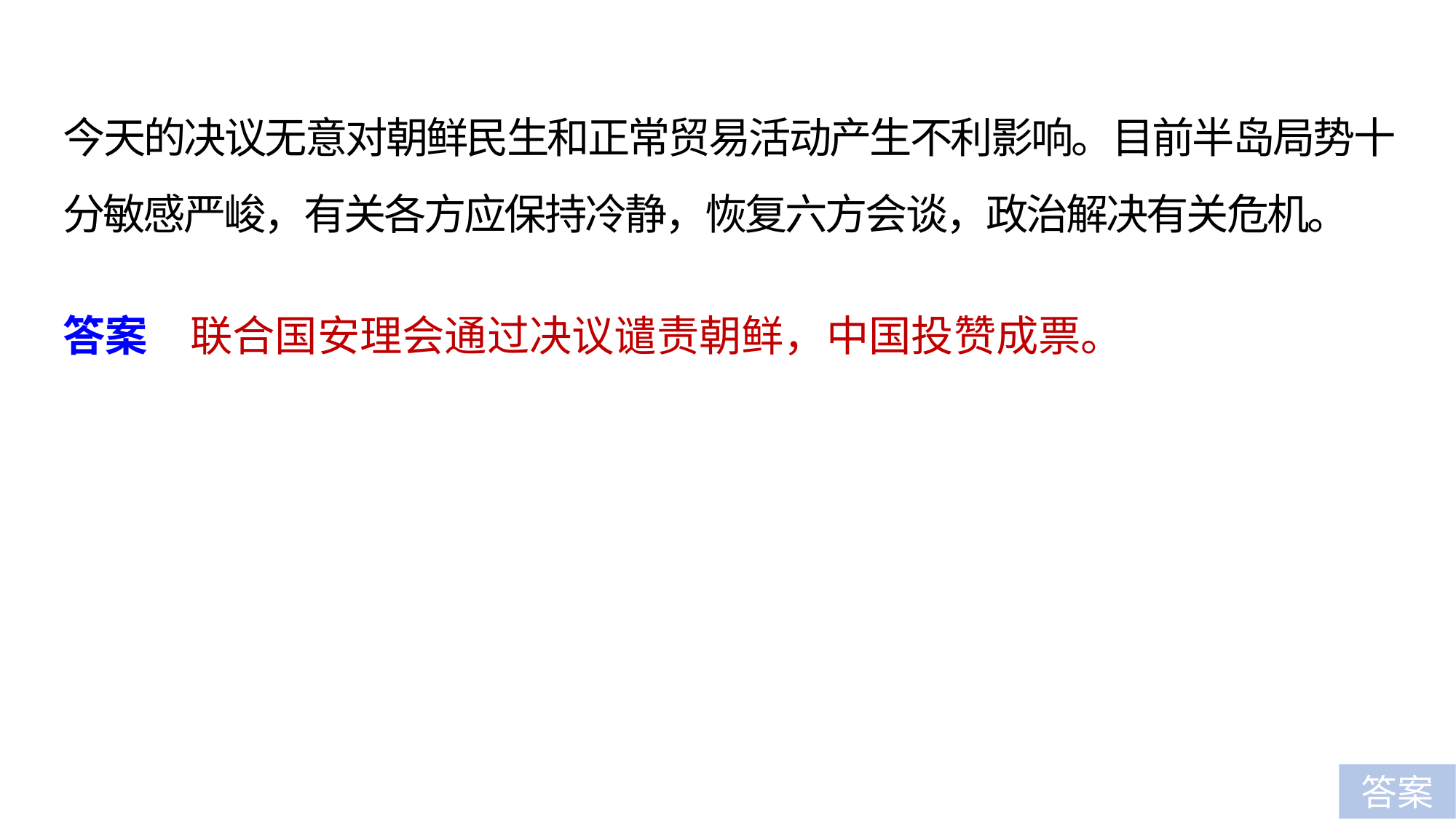

今天的决议无意对朝鲜民生和正常贸易活动产生不利影响。目前半岛局势十分敏感严峻，有关各方应保持冷静，恢复六方会谈，政治解决有关危机。
答案　联合国安理会通过决议谴责朝鲜，中国投赞成票。
答案